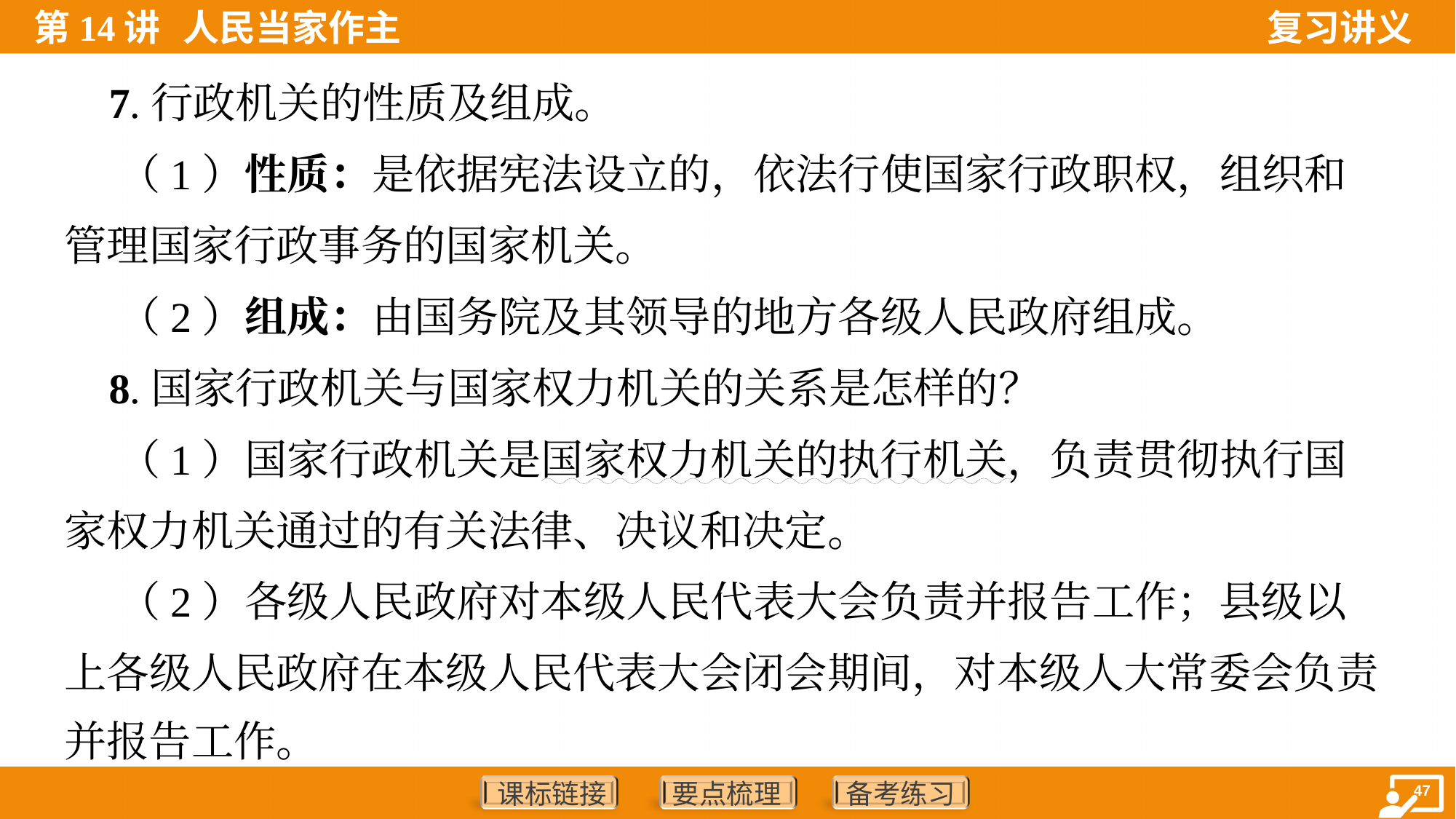

7.行政机关的性质及组成。
    （1）性质：是依据宪法设立的，依法行使国家行政职权，组织和
管理国家行政事务的国家机关。
    （2）组成：由国务院及其领导的地方各级人民政府组成。
    8.国家行政机关与国家权力机关的关系是怎样的？
    （1）国家行政机关是国家权力机关的执行机关，负责贯彻执行国
家权力机关通过的有关法律、决议和决定。
    （2）各级人民政府对本级人民代表大会负责并报告工作；县级以
上各级人民政府在本级人民代表大会闭会期间，对本级人大常委会负责
并报告工作。